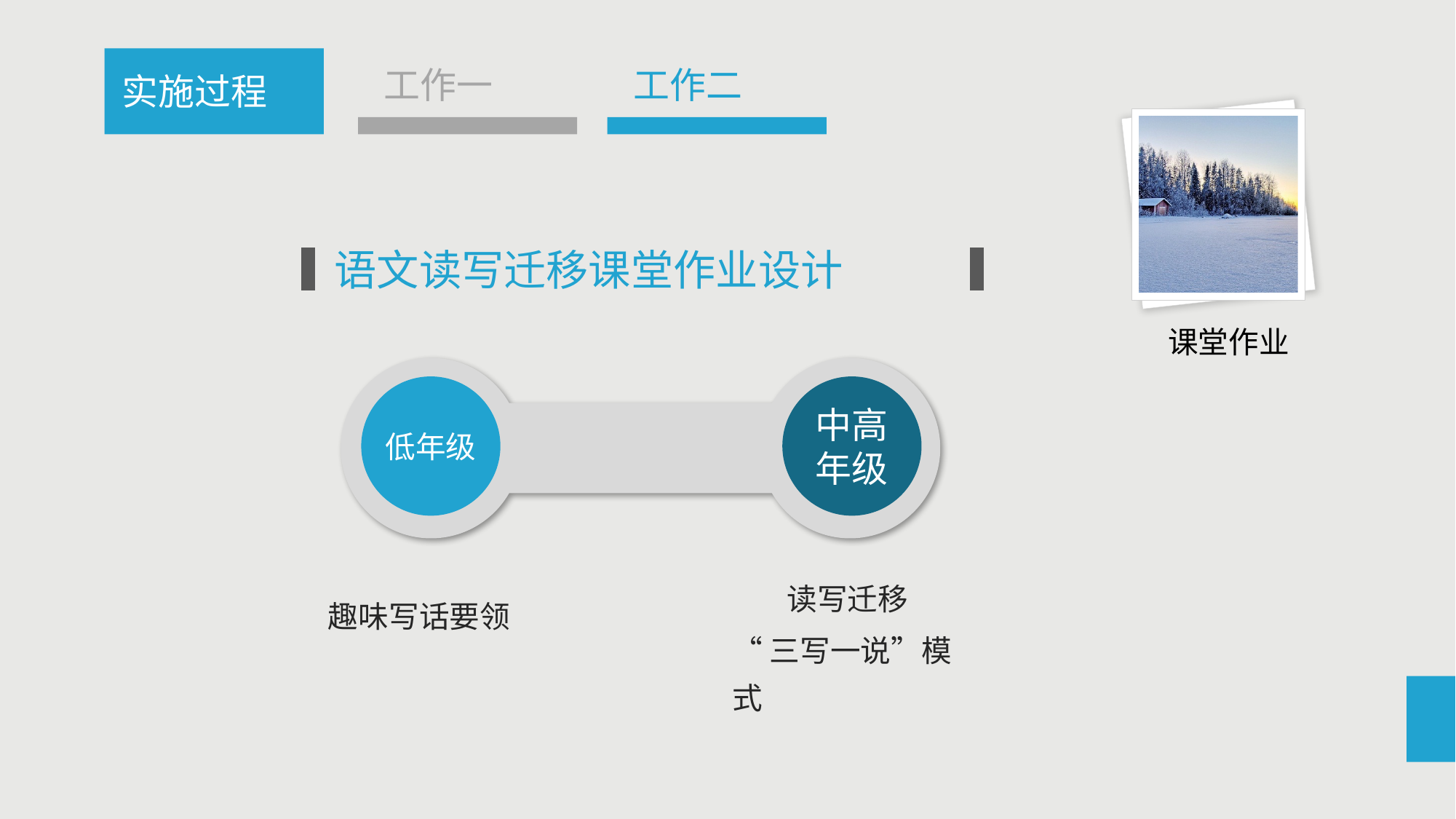

工作一

工作二
实施过程

语文读写迁移课堂作业设计
课堂作业

低年级
中高年级
读写迁移
趣味写话要领
“三写一说”模式